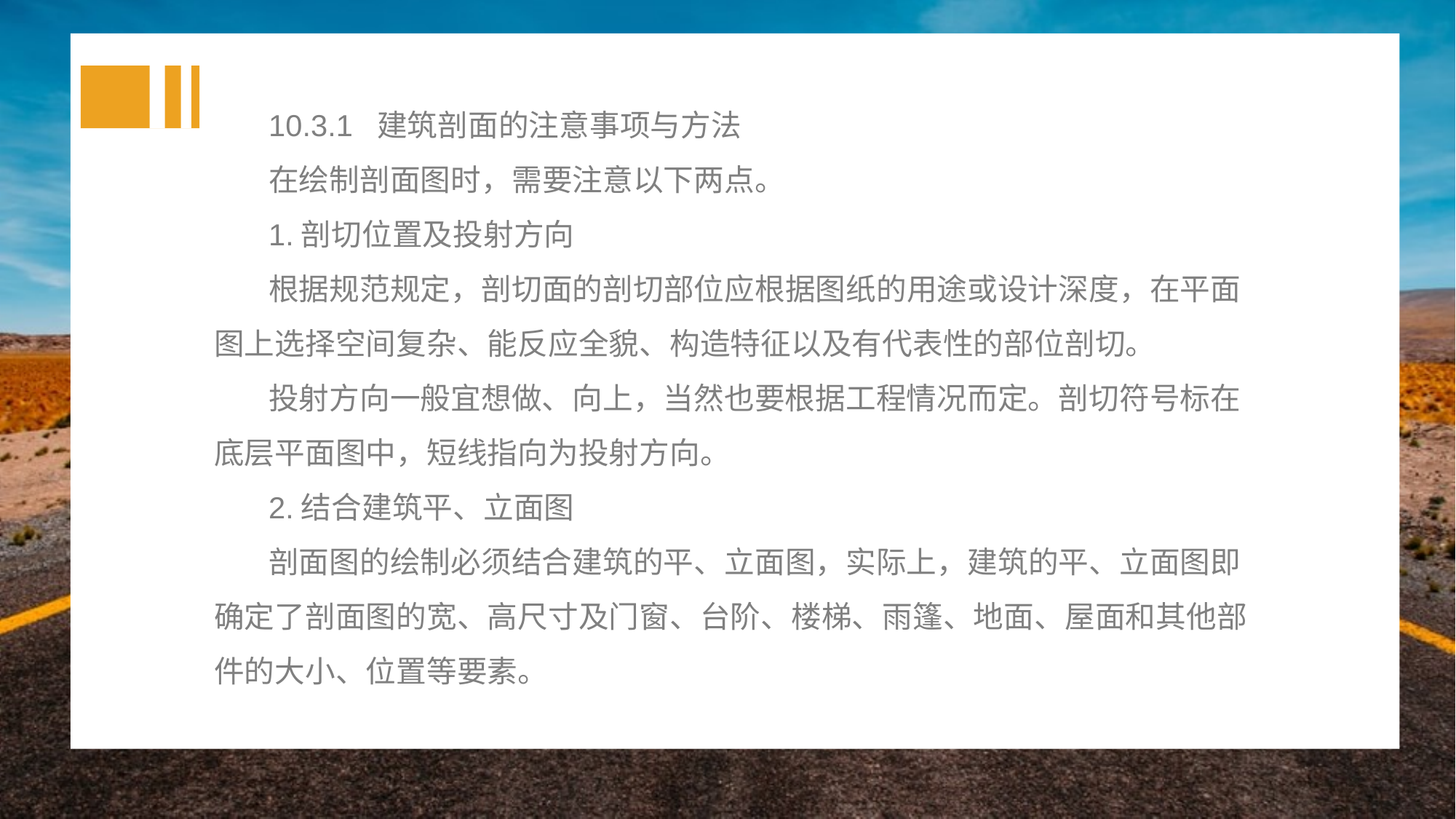

10.3.1  建筑剖面的注意事项与方法
在绘制剖面图时，需要注意以下两点。
1.剖切位置及投射方向
根据规范规定，剖切面的剖切部位应根据图纸的用途或设计深度，在平面图上选择空间复杂、能反应全貌、构造特征以及有代表性的部位剖切。
投射方向一般宜想做、向上，当然也要根据工程情况而定。剖切符号标在底层平面图中，短线指向为投射方向。
2.结合建筑平、立面图
剖面图的绘制必须结合建筑的平、立面图，实际上，建筑的平、立面图即确定了剖面图的宽、高尺寸及门窗、台阶、楼梯、雨篷、地面、屋面和其他部件的大小、位置等要素。